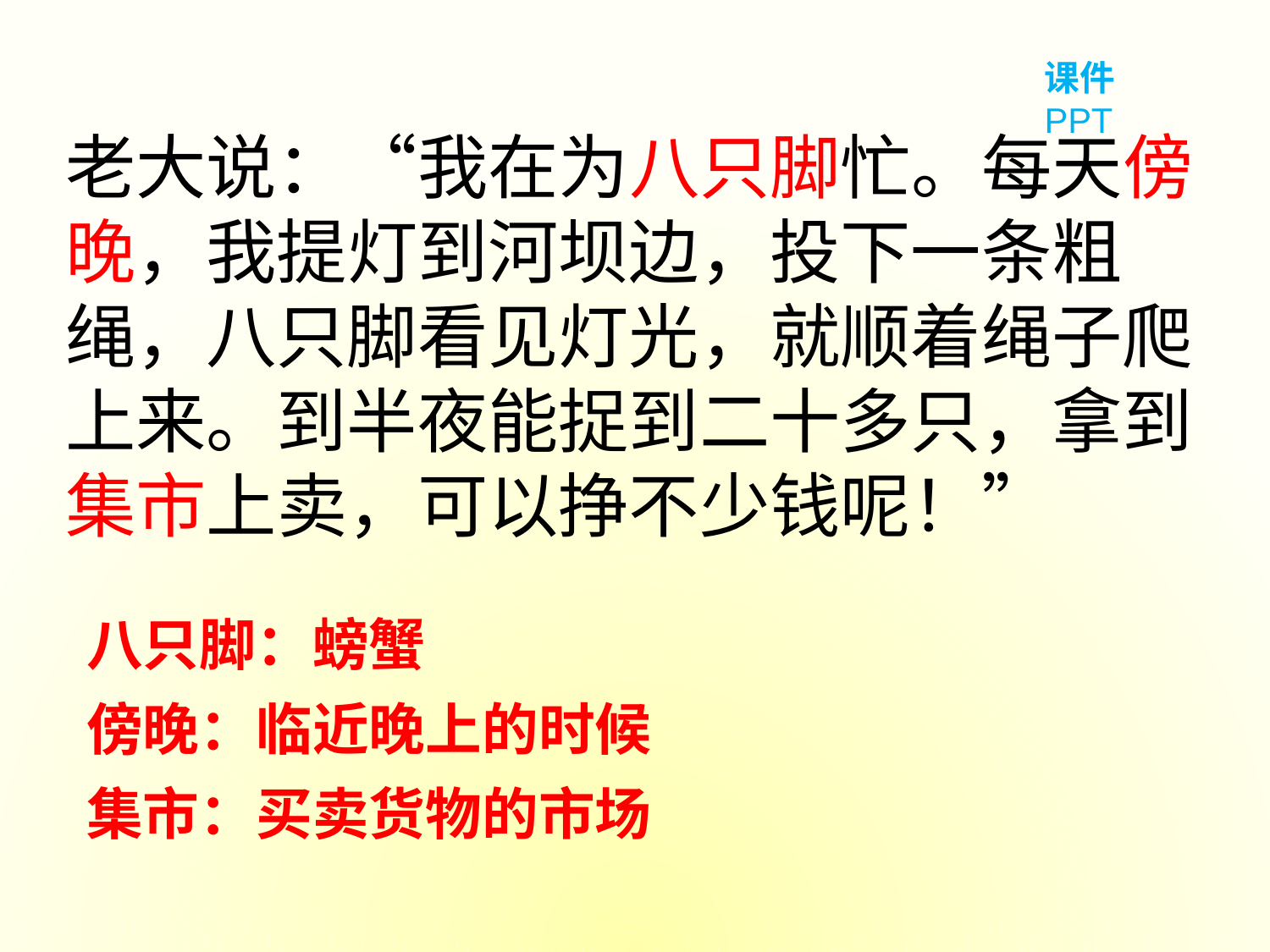

课件PPT
老大说：“我在为八只脚忙。每天傍晚，我提灯到河坝边，投下一条粗绳，八只脚看见灯光，就顺着绳子爬上来。到半夜能捉到二十多只，拿到集市上卖，可以挣不少钱呢！”
八只脚：螃蟹
傍晚：临近晚上的时候
集市：买卖货物的市场